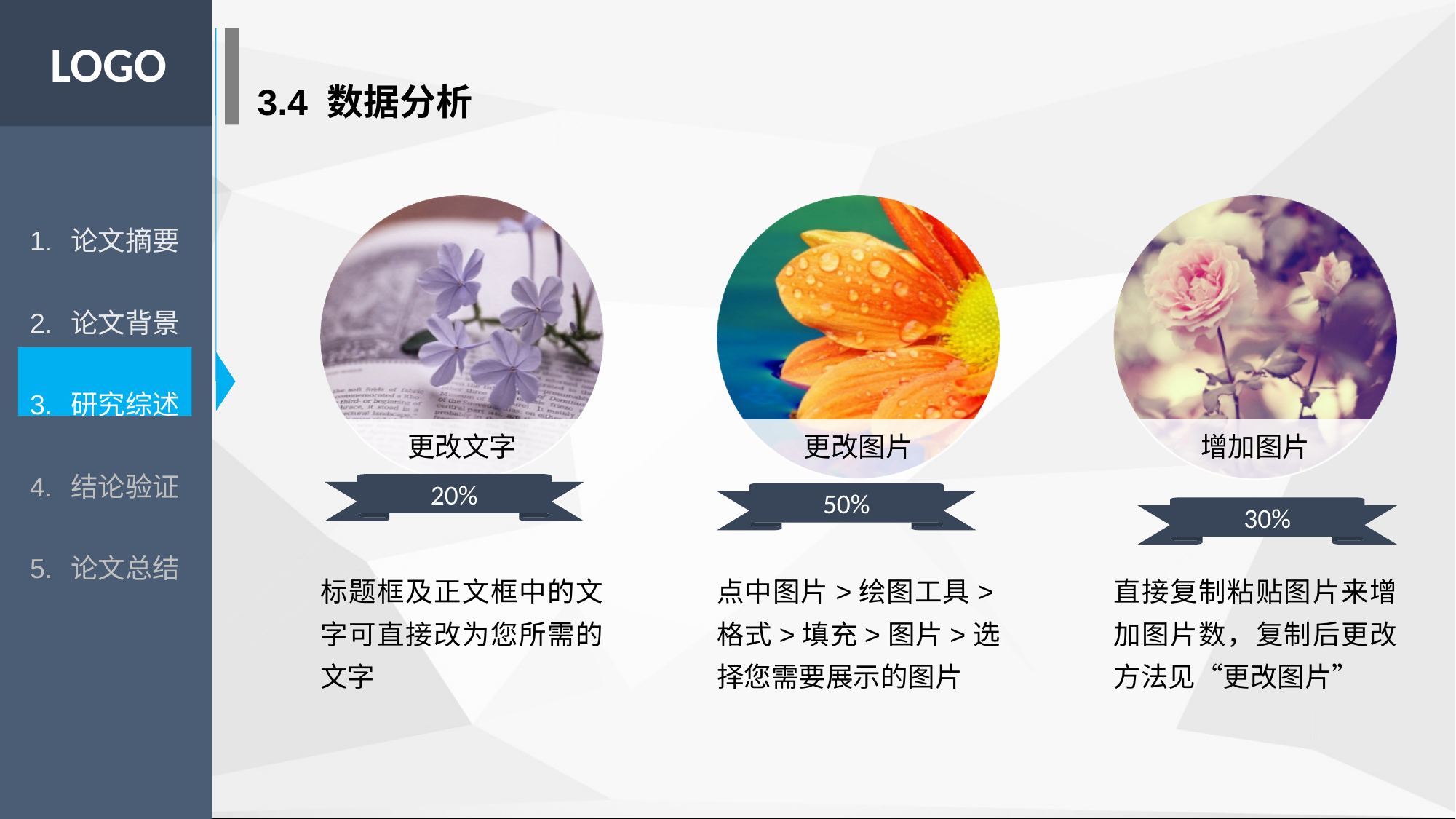

LOGO

3.4 数据分析
论文摘要
论文背景
研究综述
结论验证
论文总结

更改文字

更改图片

增加图片

20%
50%
30%
标题框及正文框中的文字可直接改为您所需的文字
点中图片>绘图工具>格式>填充>图片>选择您需要展示的图片
直接复制粘贴图片来增加图片数，复制后更改方法见“更改图片”